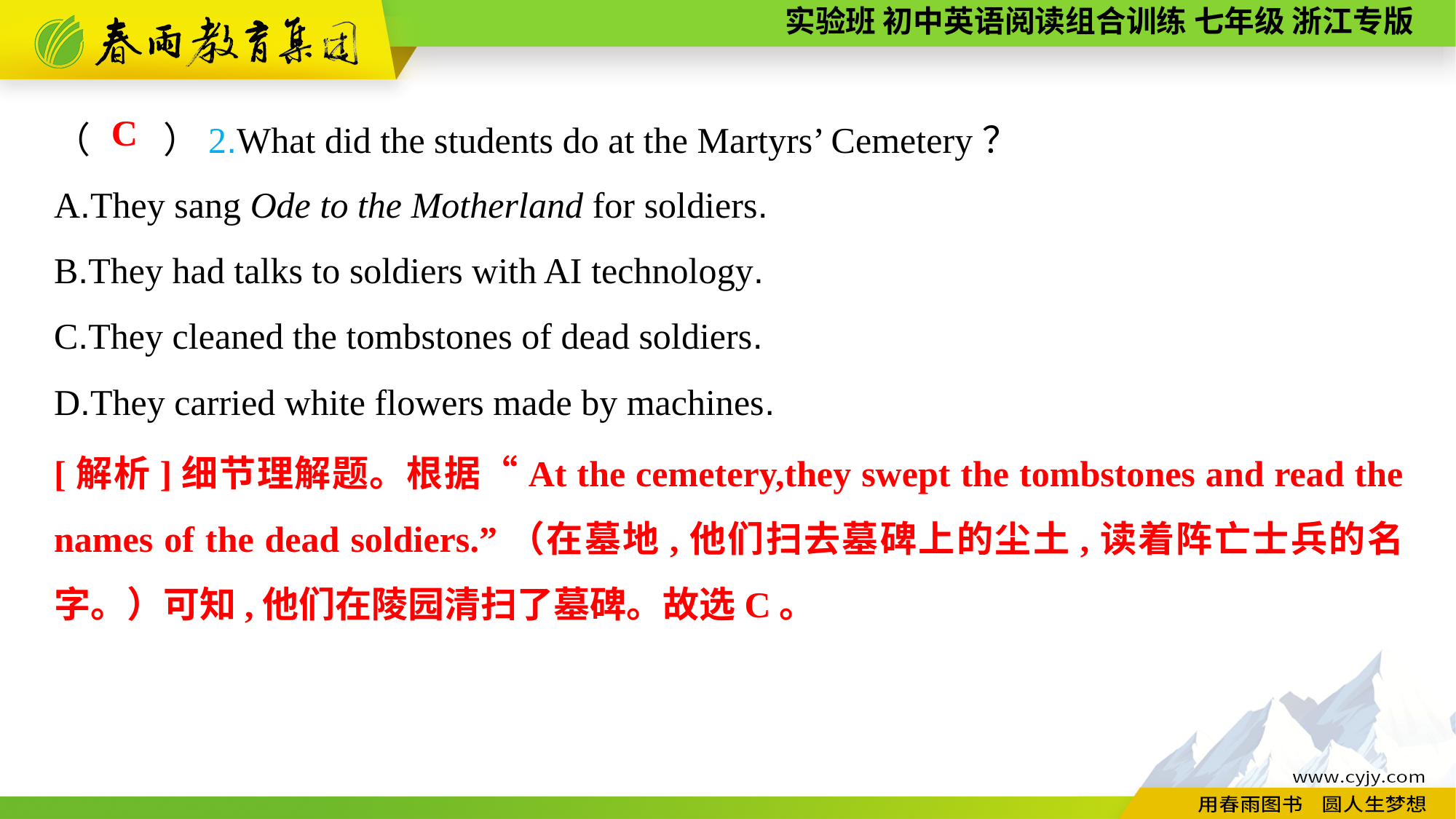

（　　）2.What did the students do at the Martyrs’ Cemetery？
A.They sang Ode to the Motherland for soldiers.
B.They had talks to soldiers with AI technology.
C.They cleaned the tombstones of dead soldiers.
D.They carried white flowers made by machines.
C
[解析]细节理解题。根据“At the cemetery,they swept the tombstones and read the names of the dead soldiers.”（在墓地,他们扫去墓碑上的尘土,读着阵亡士兵的名字。）可知,他们在陵园清扫了墓碑。故选C。